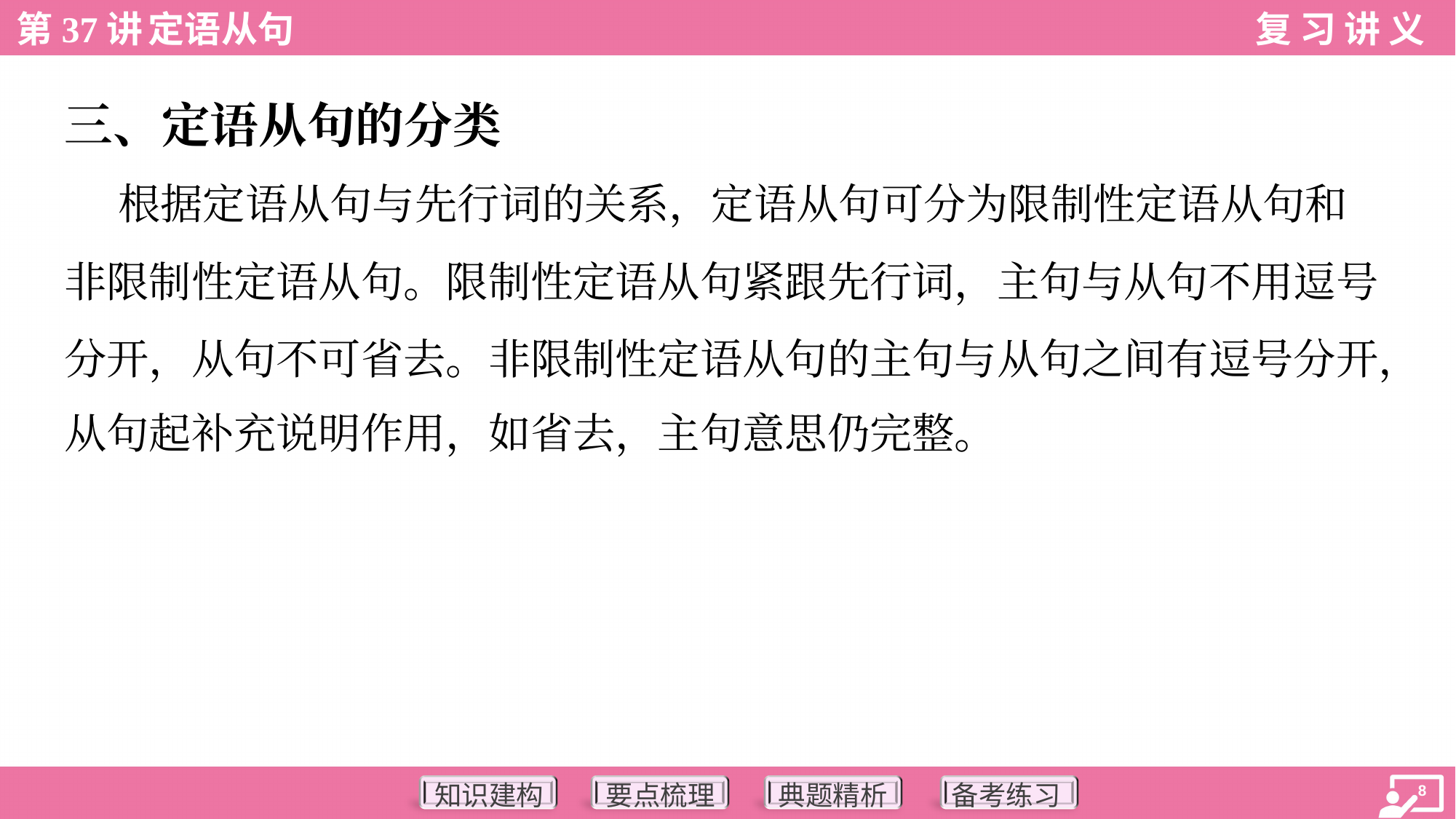

三、定语从句的分类
    根据定语从句与先行词的关系，定语从句可分为限制性定语从句和
非限制性定语从句。限制性定语从句紧跟先行词，主句与从句不用逗号
分开，从句不可省去。非限制性定语从句的主句与从句之间有逗号分开，
从句起补充说明作用，如省去，主句意思仍完整。